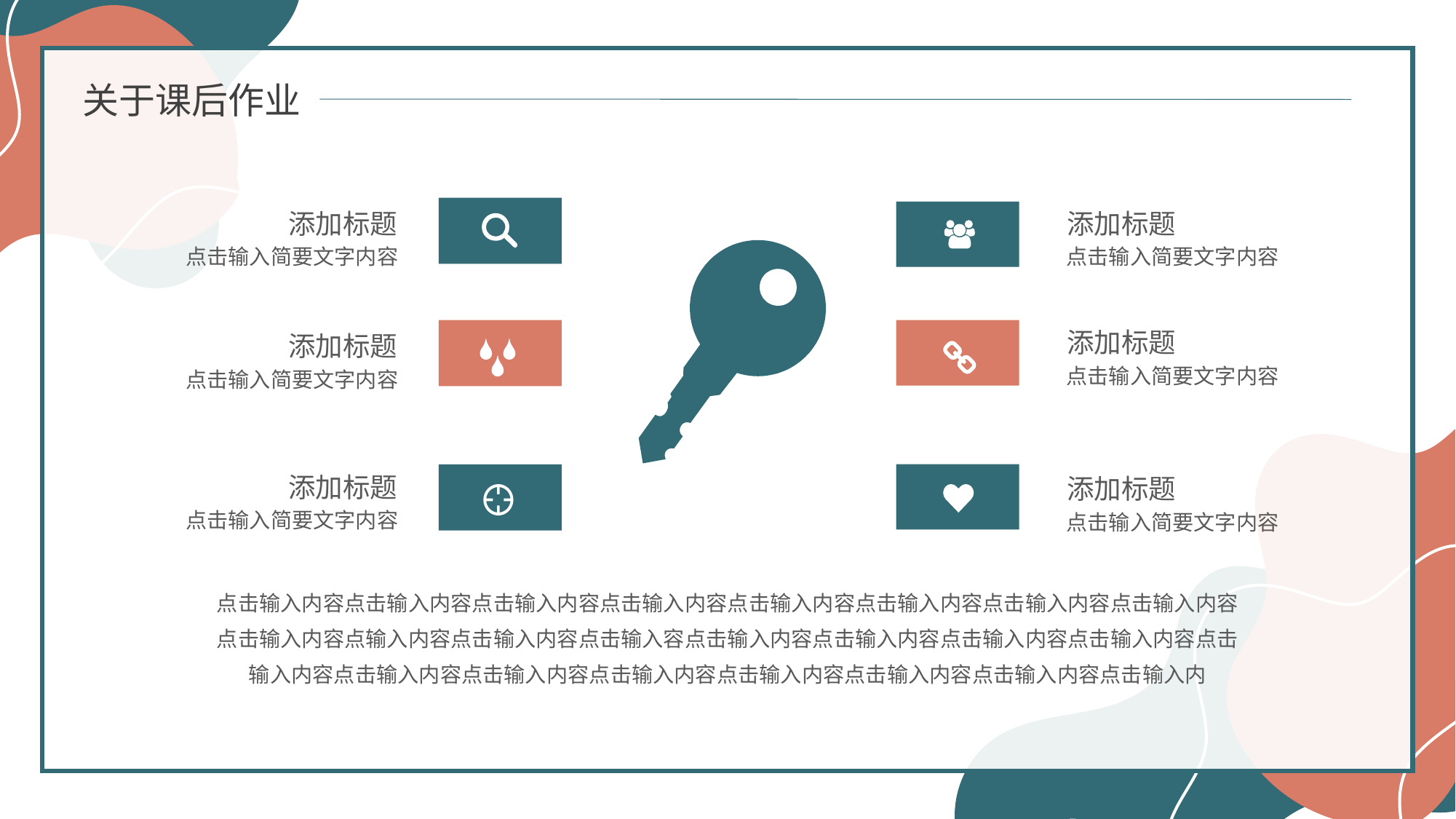

关于课后作业
添加标题
添加标题

点击输入简要文字内容
点击输入简要文字内容

添加标题
添加标题

点击输入简要文字内容
点击输入简要文字内容
添加标题
添加标题

点击输入简要文字内容
点击输入简要文字内容
点击输入内容点击输入内容点击输入内容点击输入内容点击输入内容点击输入内容点击输入内容点击输入内容点击输入内容点输入内容点击输入内容点击输入容点击输入内容点击输入内容点击输入内容点击输入内容点击输入内容点击输入内容点击输入内容点击输入内容点击输入内容点击输入内容点击输入内容点击输入内